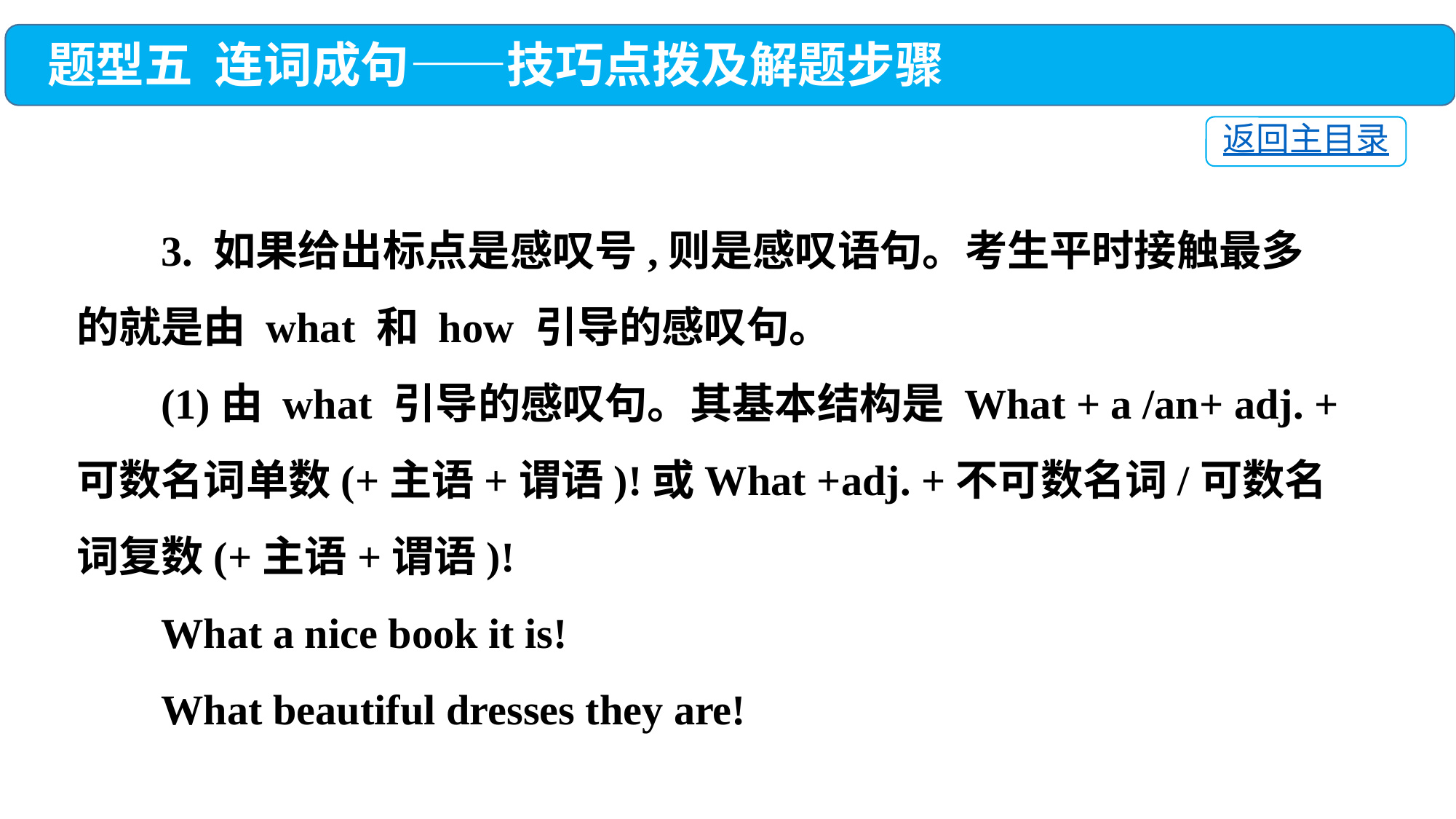

题型五  连词成句——技巧点拨及解题步骤
返回主目录
        3. 如果给出标点是感叹号,则是感叹语句。考生平时接触最多的就是由 what 和 how 引导的感叹句。
        (1)由 what 引导的感叹句。其基本结构是 What + a /an+ adj. + 可数名词单数(+主语+谓语)!或What +adj. +不可数名词/可数名词复数(+主语+谓语)!
        What a nice book it is!
        What beautiful dresses they are!